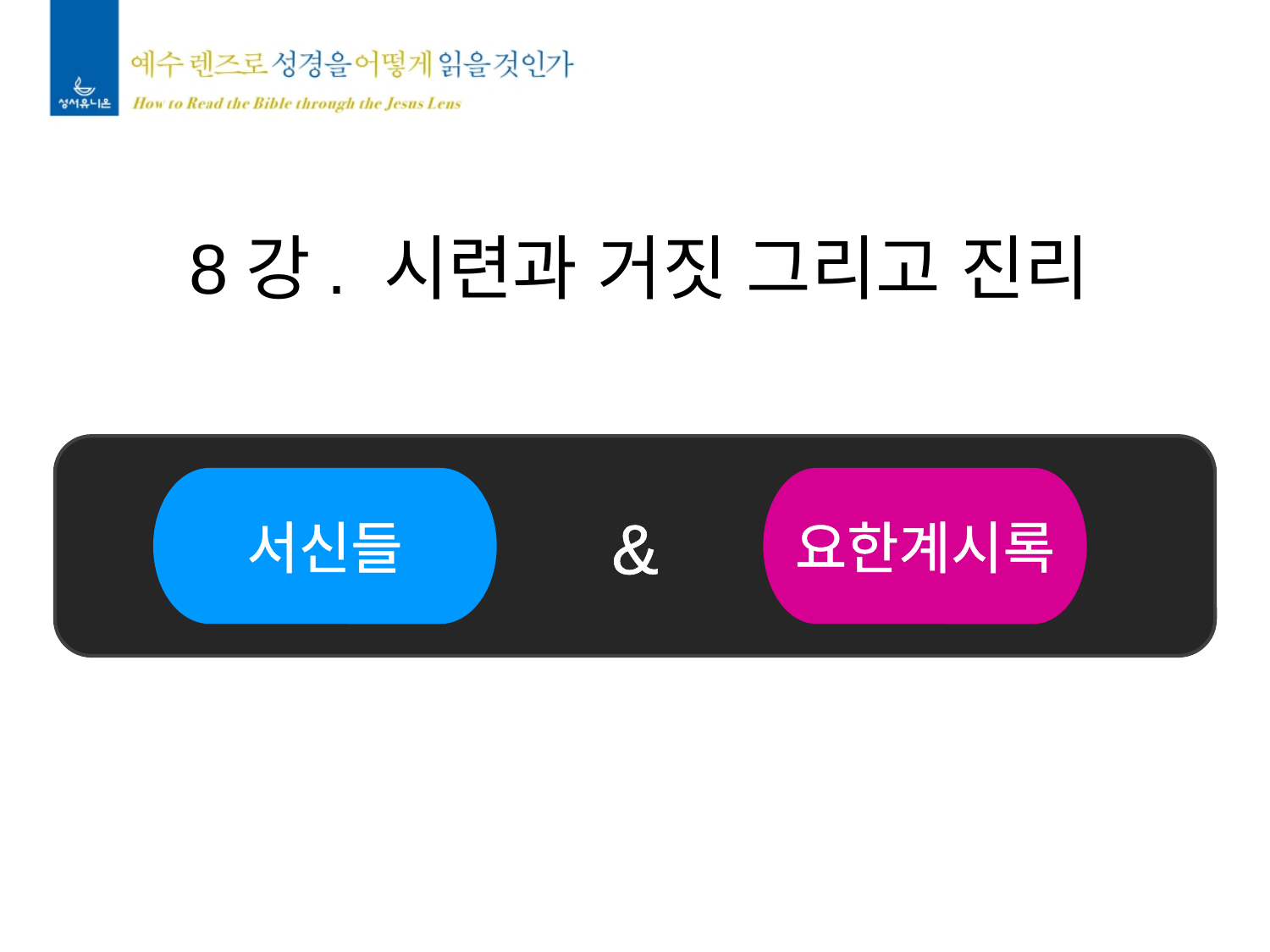

8강. 시련과 거짓 그리고 진리
&
서신들
요한계시록